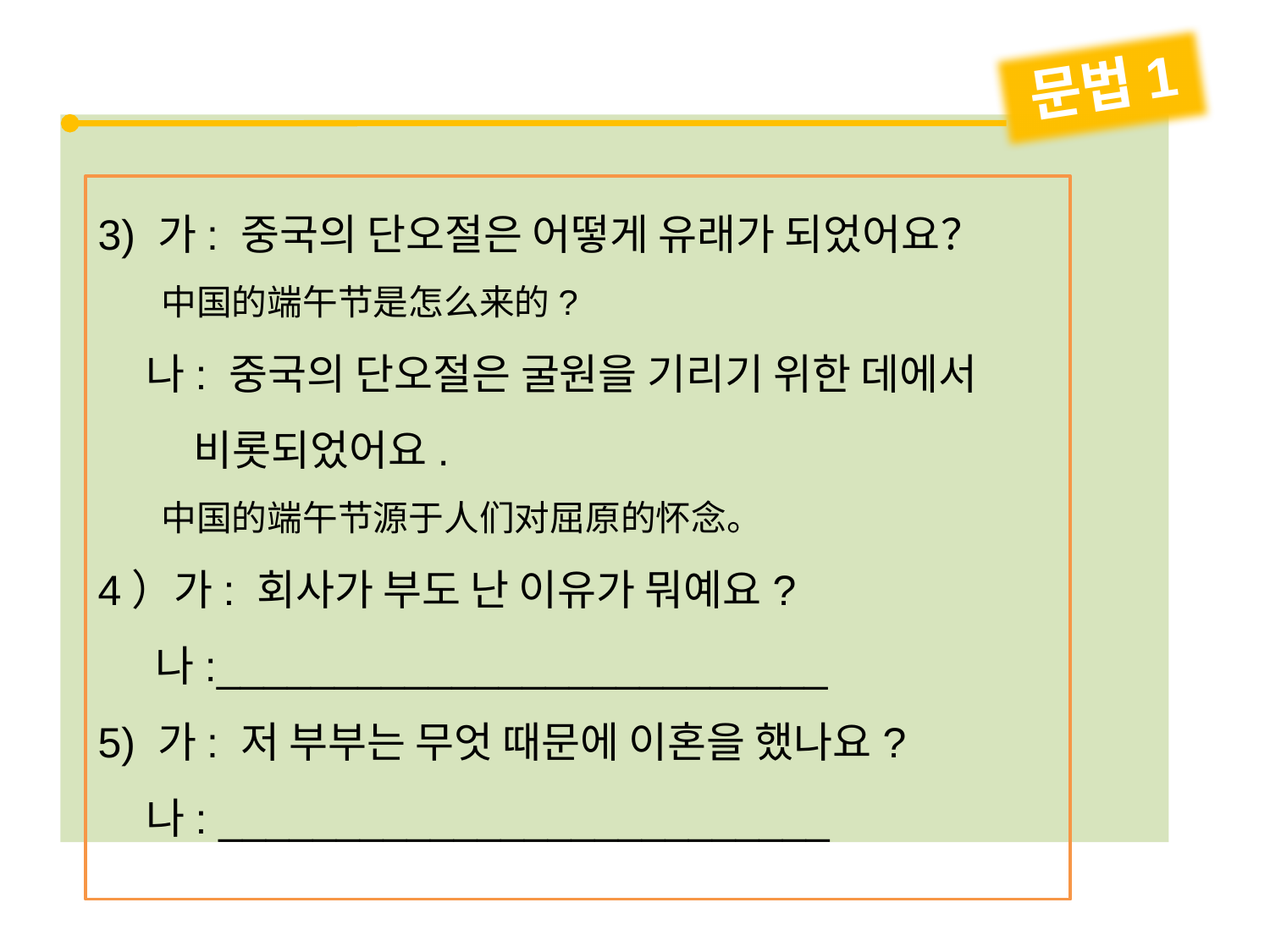

문법1

3) 가: 중국의 단오절은 어떻게 유래가 되었어요？
       中国的端午节是怎么来的?
    나: 중국의 단오절은 굴원을 기리기 위한 데에서
         비롯되었어요.
       中国的端午节源于人们对屈原的怀念。
4）가: 회사가 부도 난 이유가 뭐예요?
     나:__________________________
5) 가: 저 부부는 무엇 때문에 이혼을 했나요?
    나: __________________________